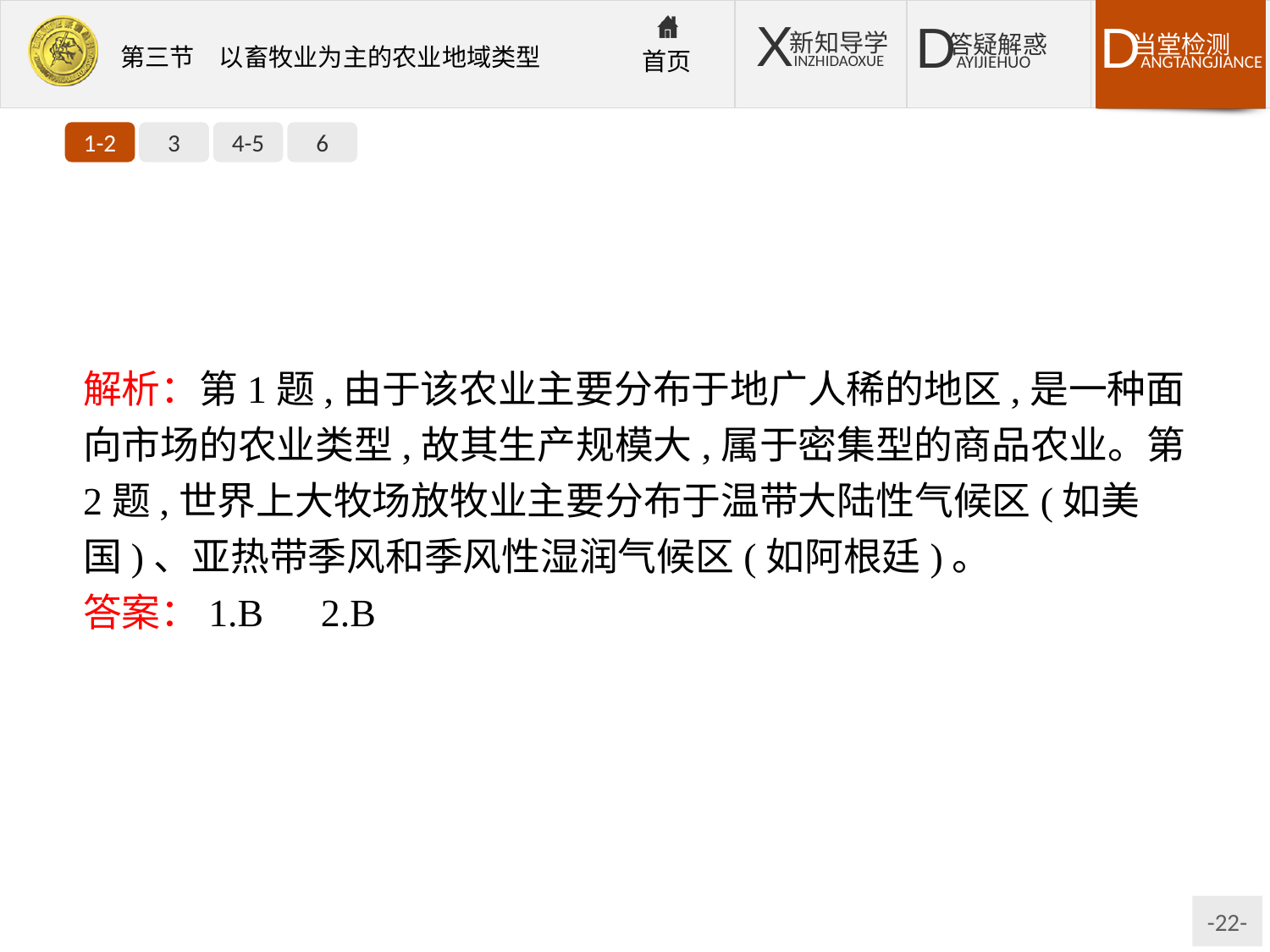

1-2
3
4-5
6
解析：第1题,由于该农业主要分布于地广人稀的地区,是一种面向市场的农业类型,故其生产规模大,属于密集型的商品农业。第2题,世界上大牧场放牧业主要分布于温带大陆性气候区(如美国)、亚热带季风和季风性湿润气候区(如阿根廷)。
答案：1.B　2.B